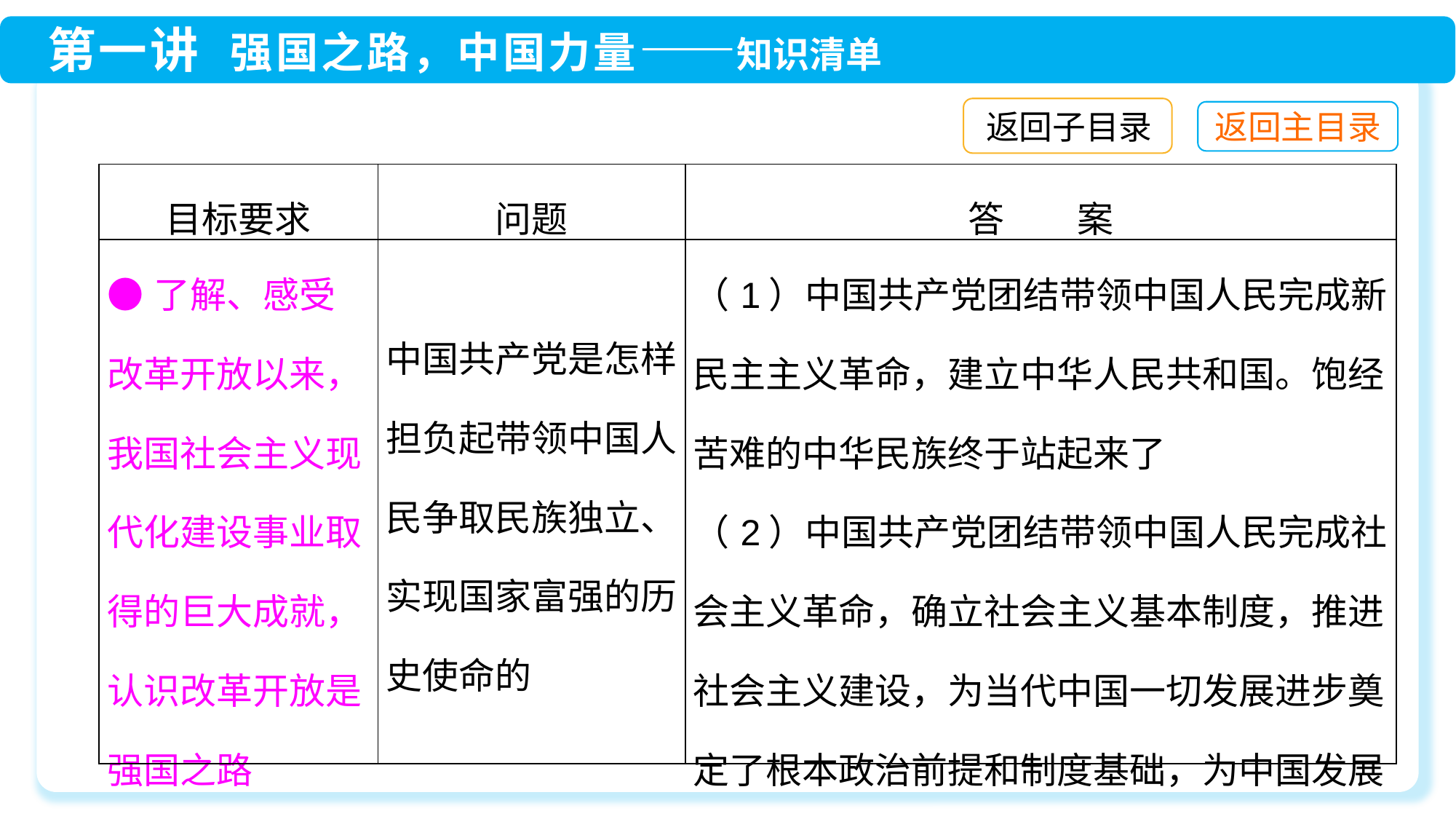

返回子目录
| 目标要求 | 问题 | 答　　案 |
| --- | --- | --- |
| ●了解、感受改革开放以来，我国社会主义现代化建设事业取得的巨大成就，认识改革开放是强国之路 | 中国共产党是怎样担负起带领中国人民争取民族独立、实现国家富强的历史使命的 | （1）中国共产党团结带领中国人民完成新民主主义革命，建立中华人民共和国。饱经苦难的中华民族终于站起来了 （2）中国共产党团结带领中国人民完成社会主义革命，确立社会主义基本制度，推进社会主义建设，为当代中国一切发展进步奠定了根本政治前提和制度基础，为中国发展富强、人民生活富裕奠定了坚实基础 |